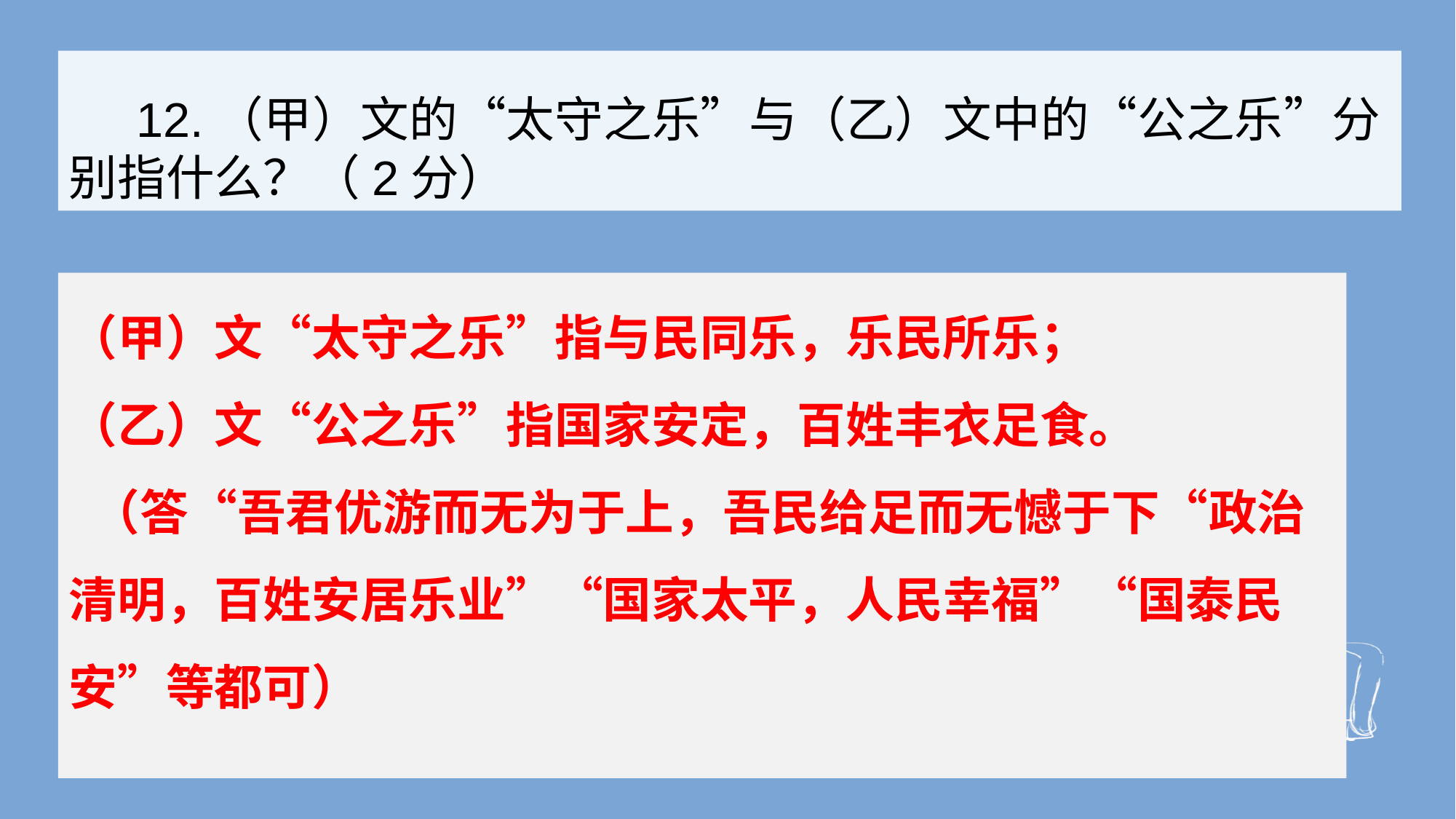

12.（甲）文的“太守之乐”与（乙）文中的“公之乐”分别指什么？（2分）
（甲）文“太守之乐”指与民同乐，乐民所乐；
（乙）文“公之乐”指国家安定，百姓丰衣足食。
 （答“吾君优游而无为于上，吾民给足而无憾于下“政治清明，百姓安居乐业”“国家太平，人民幸福”“国泰民安”等都可）